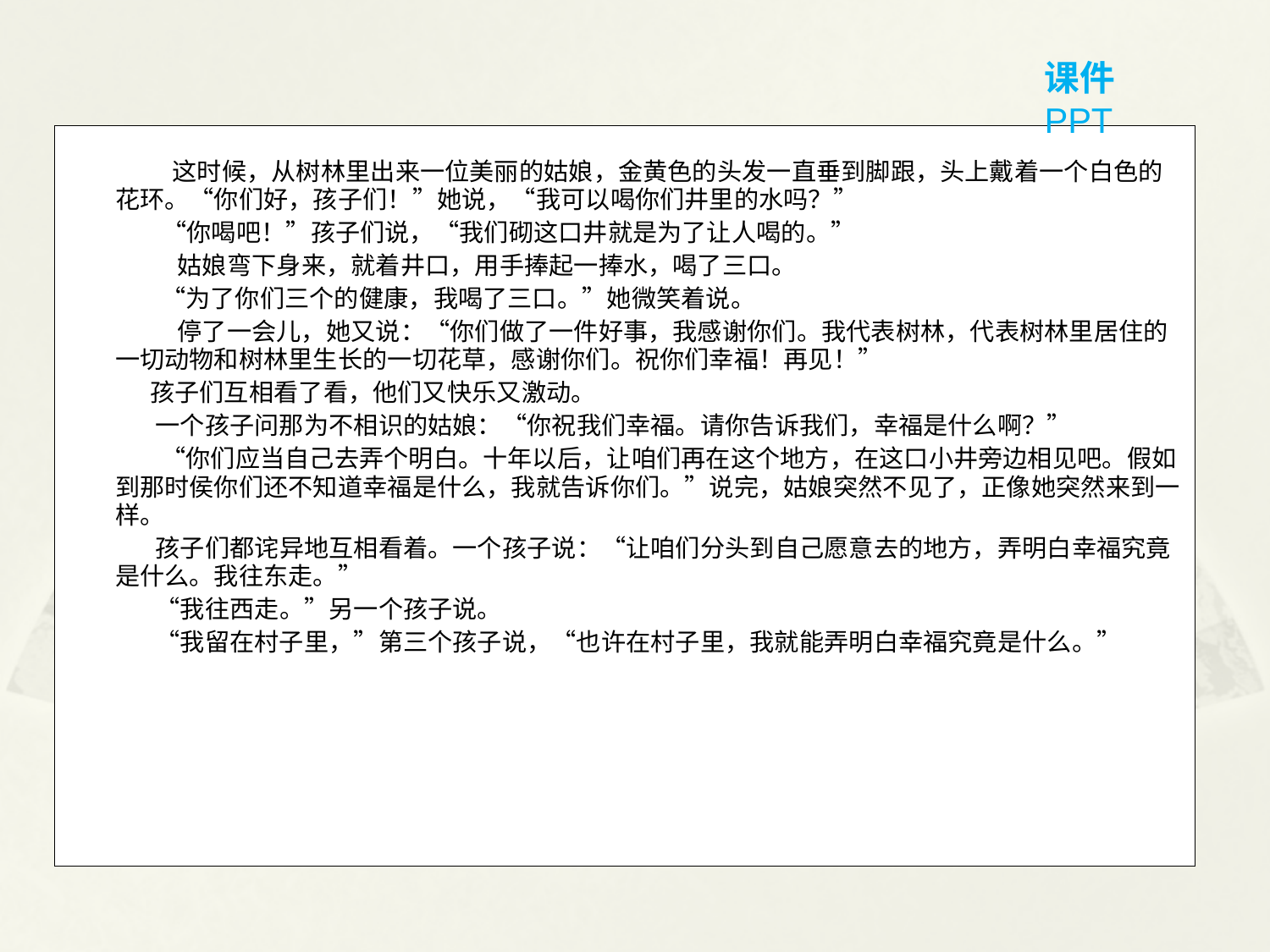

课件PPT

                  这时候，从树林里出来一位美丽的姑娘，金黄色的头发一直垂到脚跟，头上戴着一个白色的花环。“你们好，孩子们！”她说，“我可以喝你们井里的水吗？”
　　        “你喝吧！”孩子们说，“我们砌这口井就是为了让人喝的。”
　           　姑娘弯下身来，就着井口，用手捧起一捧水，喝了三口。
　　        “为了你们三个的健康，我喝了三口。”她微笑着说。
　　           停了一会儿，她又说：“你们做了一件好事，我感谢你们。我代表树林，代表树林里居住的一切动物和树林里生长的一切花草，感谢你们。祝你们幸福！再见！”
　　      孩子们互相看了看，他们又快乐又激动。
　　       一个孩子问那为不相识的姑娘：“你祝我们幸福。请你告诉我们，幸福是什么啊？”
　　        “你们应当自己去弄个明白。十年以后，让咱们再在这个地方，在这口小井旁边相见吧。假如到那时侯你们还不知道幸福是什么，我就告诉你们。”说完，姑娘突然不见了，正像她突然来到一样。
　　       孩子们都诧异地互相看着。一个孩子说：“让咱们分头到自己愿意去的地方，弄明白幸福究竟是什么。我往东走。”
　　       “我往西走。”另一个孩子说。
　　       “我留在村子里，”第三个孩子说，“也许在村子里，我就能弄明白幸福究竟是什么。”